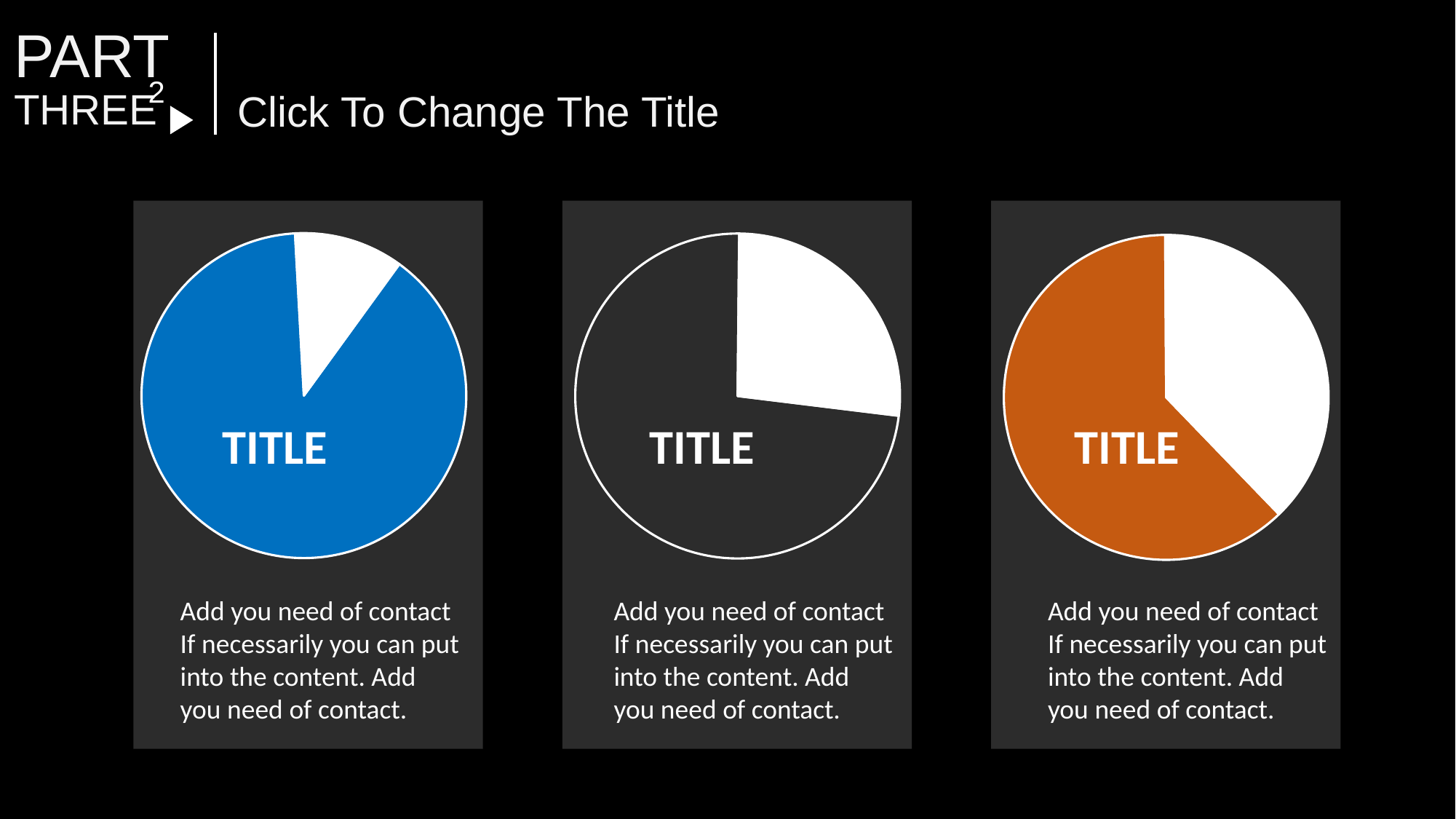

PART
2
THREE
Click To Change The Title

### Chart

| Category | 销售额 |
|---|---|
| 第一季度 | 8.2 |
| 第二季度 | 1.0 |

### Chart

| Category | 销售额 |
|---|---|
| 第一季度 | 8.2 |
| 第二季度 | 3.0 |

### Chart

| Category | 销售额 |
|---|---|
| 第一季度 | 8.2 |
| 第二季度 | 5.0 |
TITLE
TITLE
TITLE

Add you need of contact If necessarily you can put into the content. Add you need of contact.

Add you need of contact If necessarily you can put into the content. Add you need of contact.

Add you need of contact If necessarily you can put into the content. Add you need of contact.